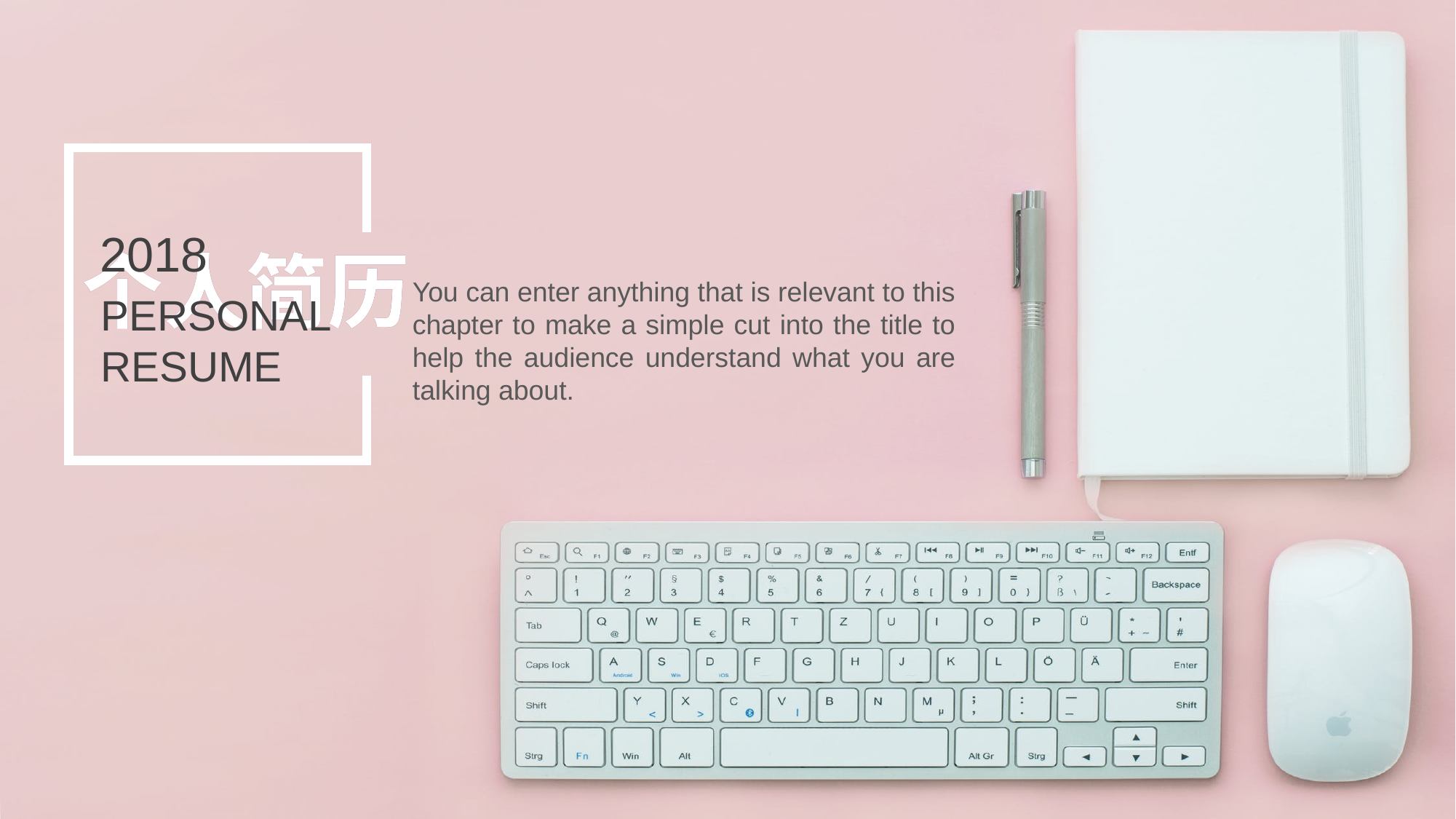

2018
个人简历
个人简历
个人简历

You can enter anything that is relevant to this chapter to make a simple cut into the title to help the audience understand what you are talking about.
PERSONAL
RESUME